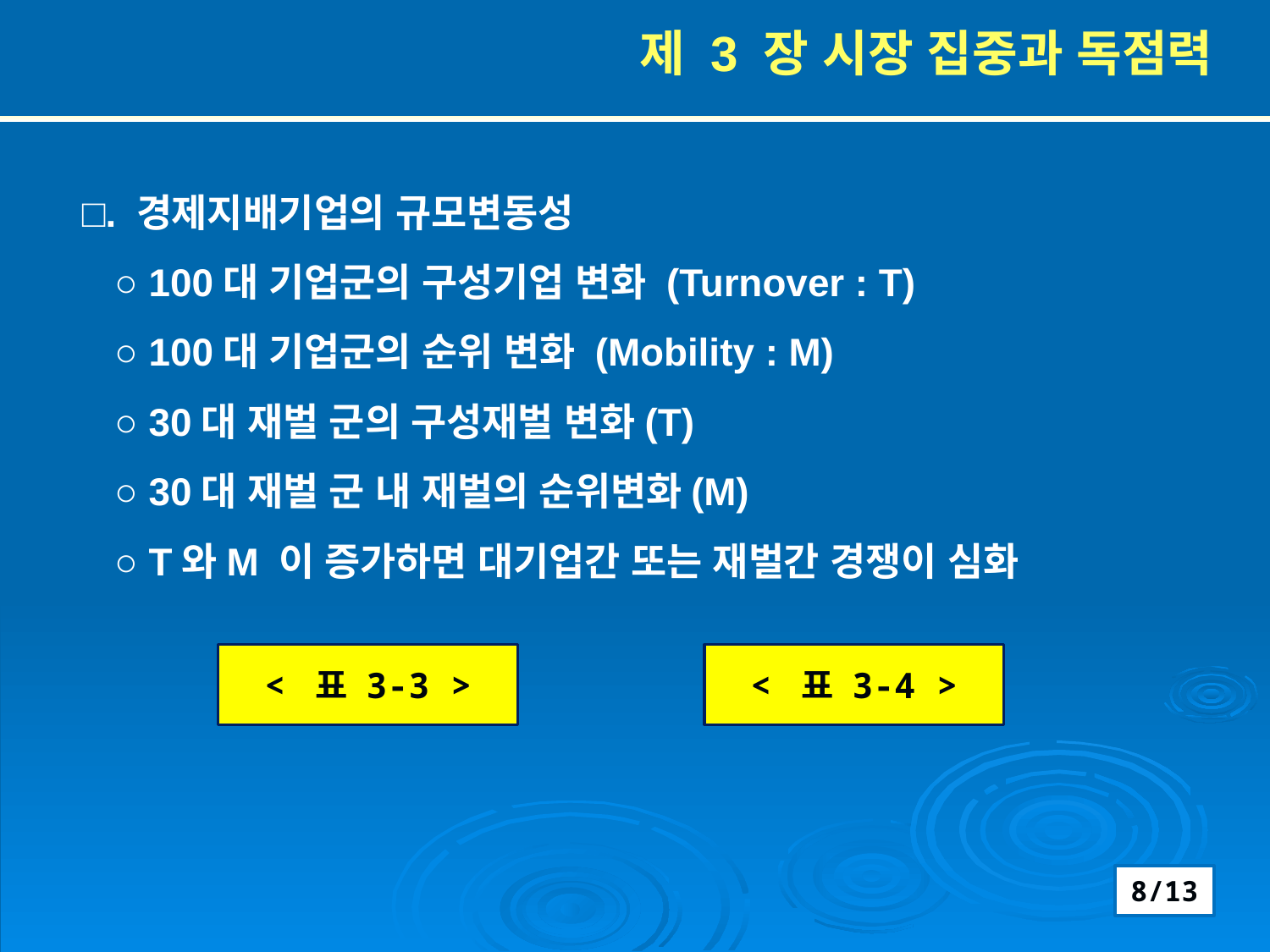

제 3 장 시장 집중과 독점력

□. 경제지배기업의 규모변동성
   ○ 100대 기업군의 구성기업 변화 (Turnover : T)
   ○ 100대 기업군의 순위 변화 (Mobility : M)
   ○ 30대 재벌 군의 구성재벌 변화(T)
   ○ 30대 재벌 군 내 재벌의 순위변화(M)
   ○ T와M 이 증가하면 대기업간 또는 재벌간 경쟁이 심화

< 표 3-3 >
< 표 3-4 >
8/13